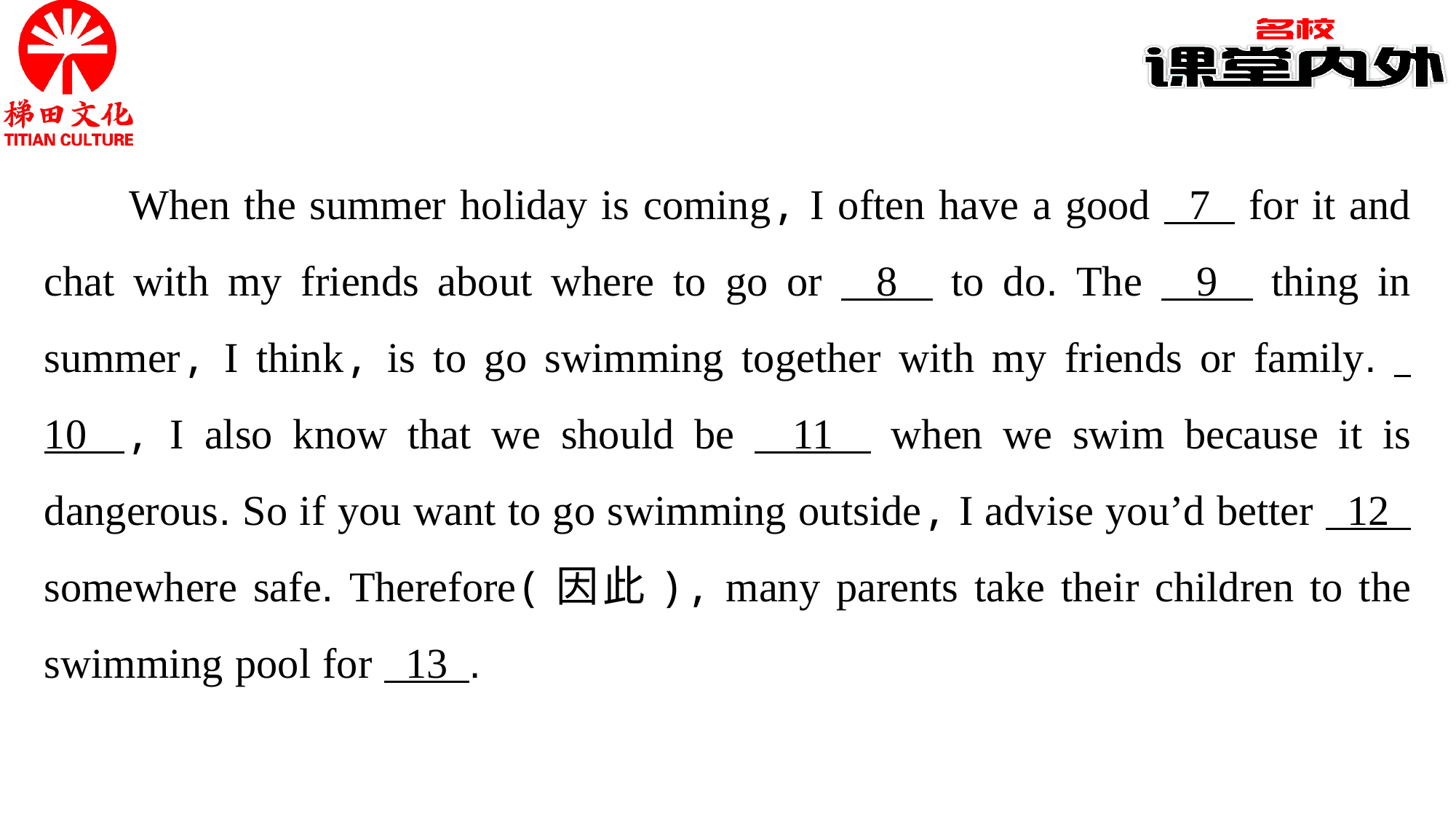

When the summer holiday is coming, I often have a good   7   for it and chat with my friends about where to go or   8   to do. The   9   thing in summer, I think, is to go swimming together with my friends or family.   10  , I also know that we should be   11   when we swim because it is dangerous. So if you want to go swimming outside, I advise you’d better   12   somewhere safe. Therefore(因此), many parents take their children to the swimming pool for   13  .